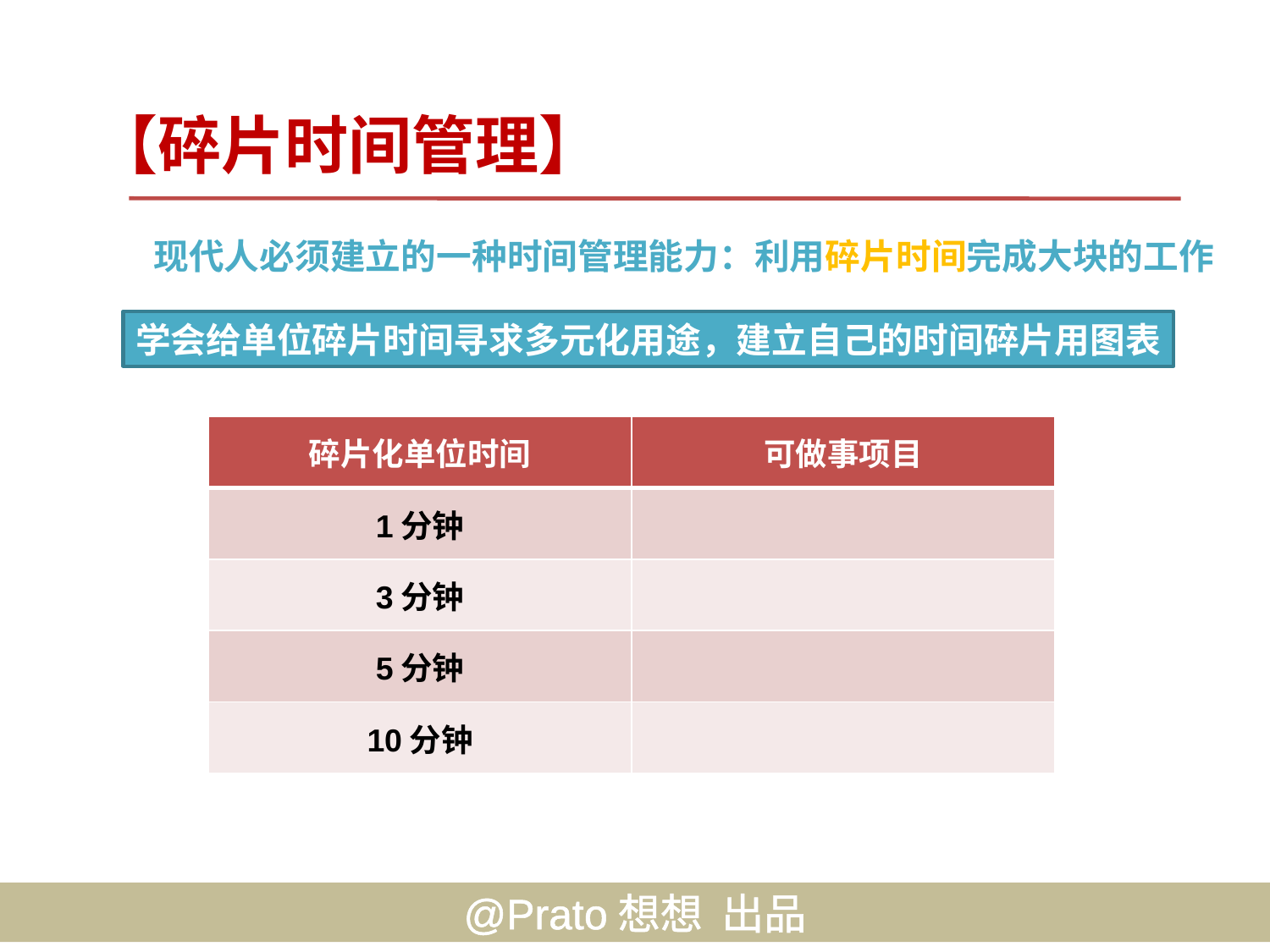

【碎片时间管理】
现代人必须建立的一种时间管理能力：利用碎片时间完成大块的工作
学会给单位碎片时间寻求多元化用途，建立自己的时间碎片用图表
| 碎片化单位时间 | 可做事项目 |
| --- | --- |
| 1分钟 |  |
| 3分钟 |  |
| 5分钟 |  |
| 10分钟 |  |
@Prato想想  出品